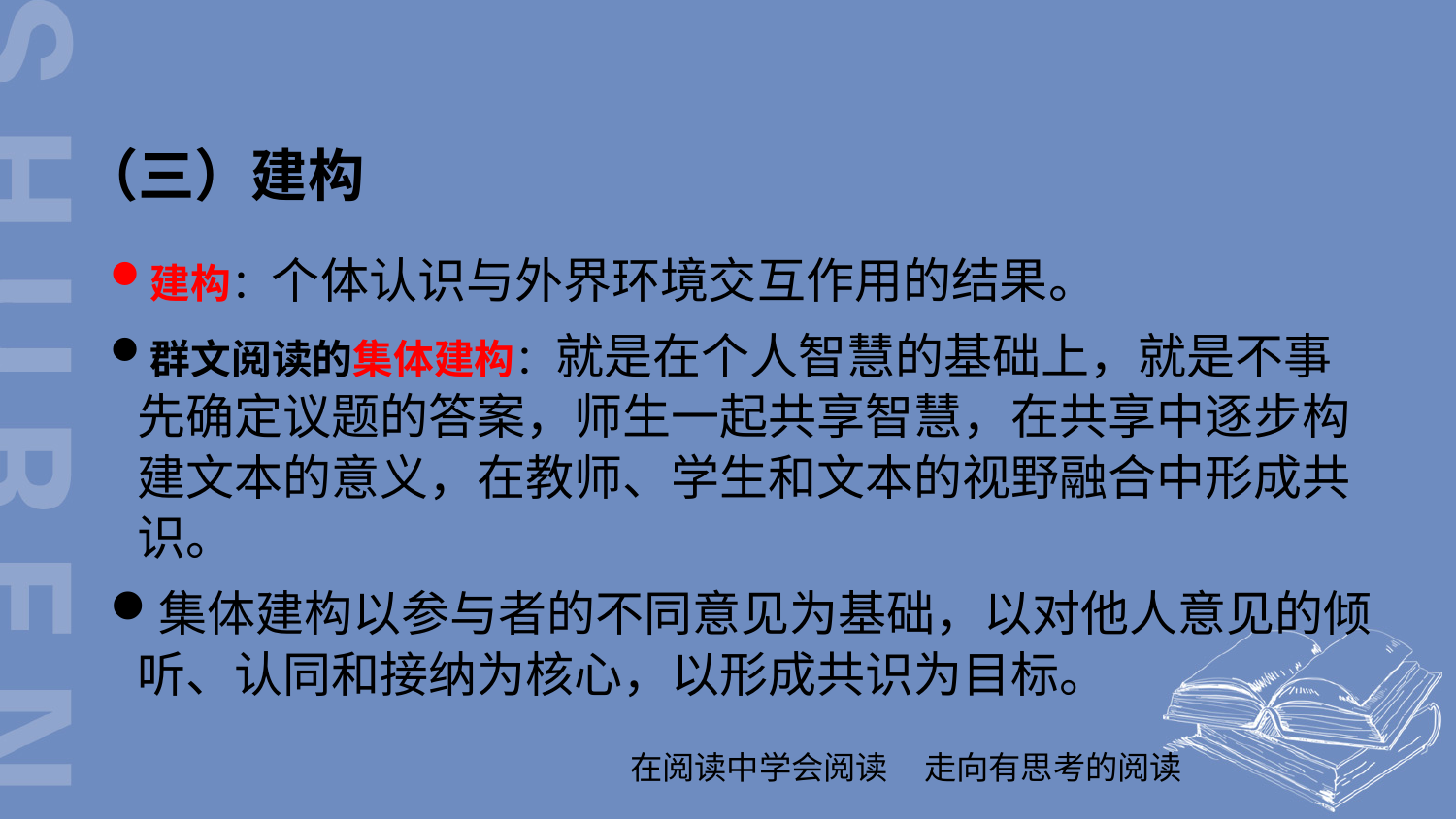

（三）建构
建构：个体认识与外界环境交互作用的结果。
群文阅读的集体建构：就是在个人智慧的基础上，就是不事先确定议题的答案，师生一起共享智慧，在共享中逐步构建文本的意义，在教师、学生和文本的视野融合中形成共识。
集体建构以参与者的不同意见为基础，以对他人意见的倾听、认同和接纳为核心，以形成共识为目标。